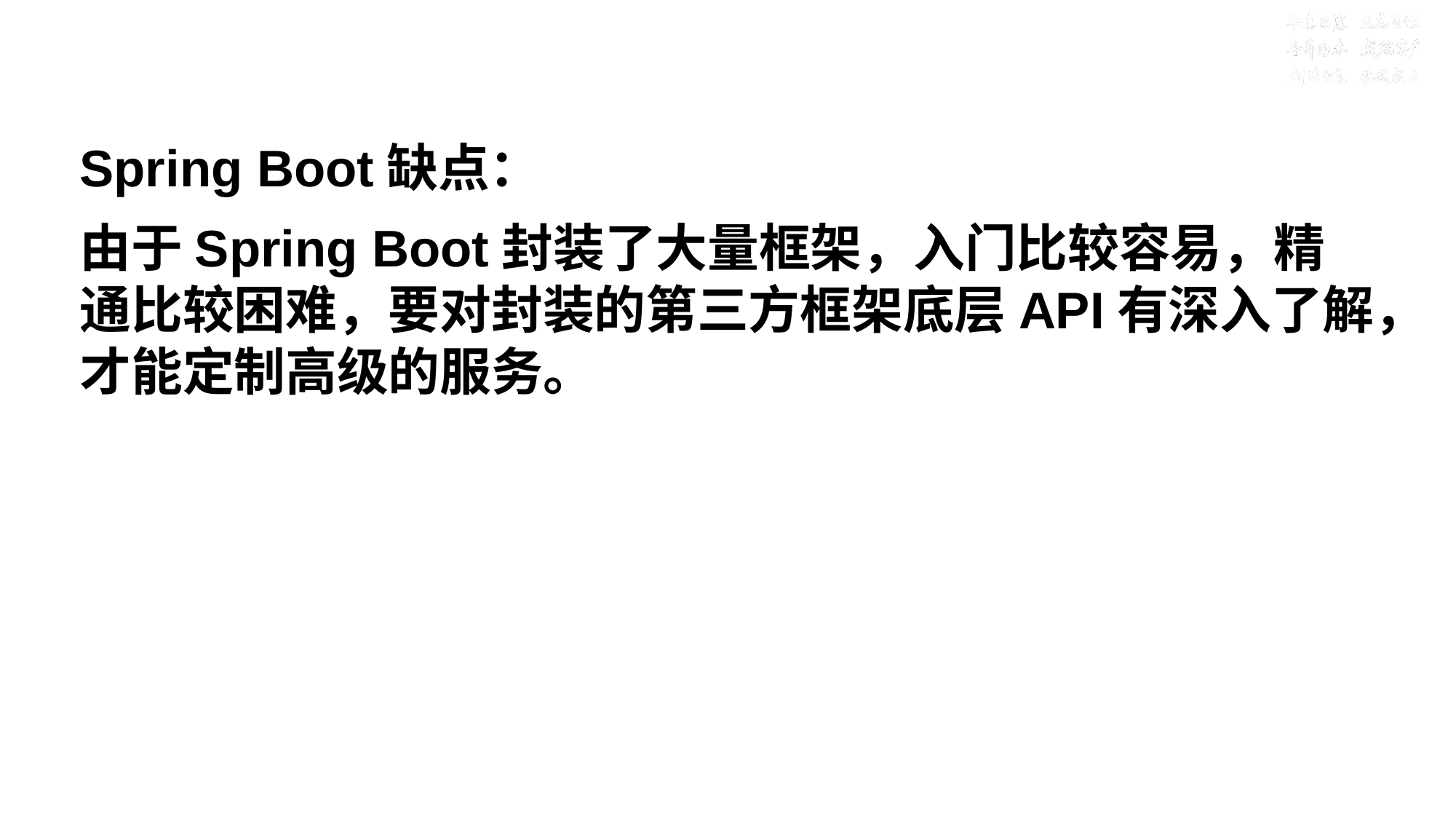

# 目标三：Spring Boot优缺点？
Spring Boot缺点：
由于Spring Boot封装了大量框架，入门比较容易，精通比较困难，要对封装的第三方框架底层API有深入了解，才能定制高级的服务。
8